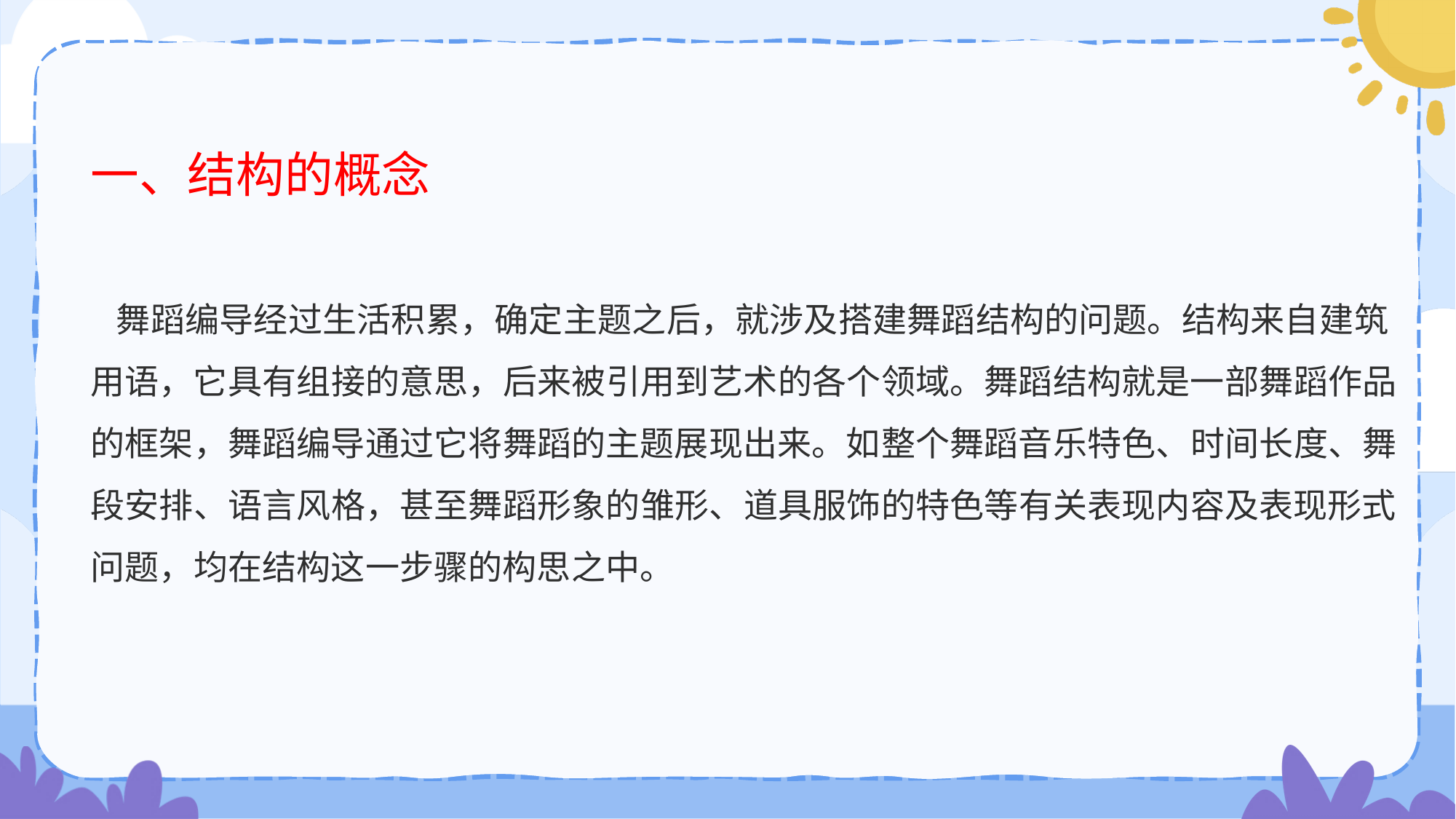

# 一、结构的概念
    舞蹈编导经过生活积累，确定主题之后，就涉及搭建舞蹈结构的问题。结构来自建筑用语，它具有组接的意思，后来被引用到艺术的各个领域。舞蹈结构就是一部舞蹈作品的框架，舞蹈编导通过它将舞蹈的主题展现出来。如整个舞蹈音乐特色、时间长度、舞段安排、语言风格，甚至舞蹈形象的雏形、道具服饰的特色等有关表现内容及表现形式问题，均在结构这一步骤的构思之中。